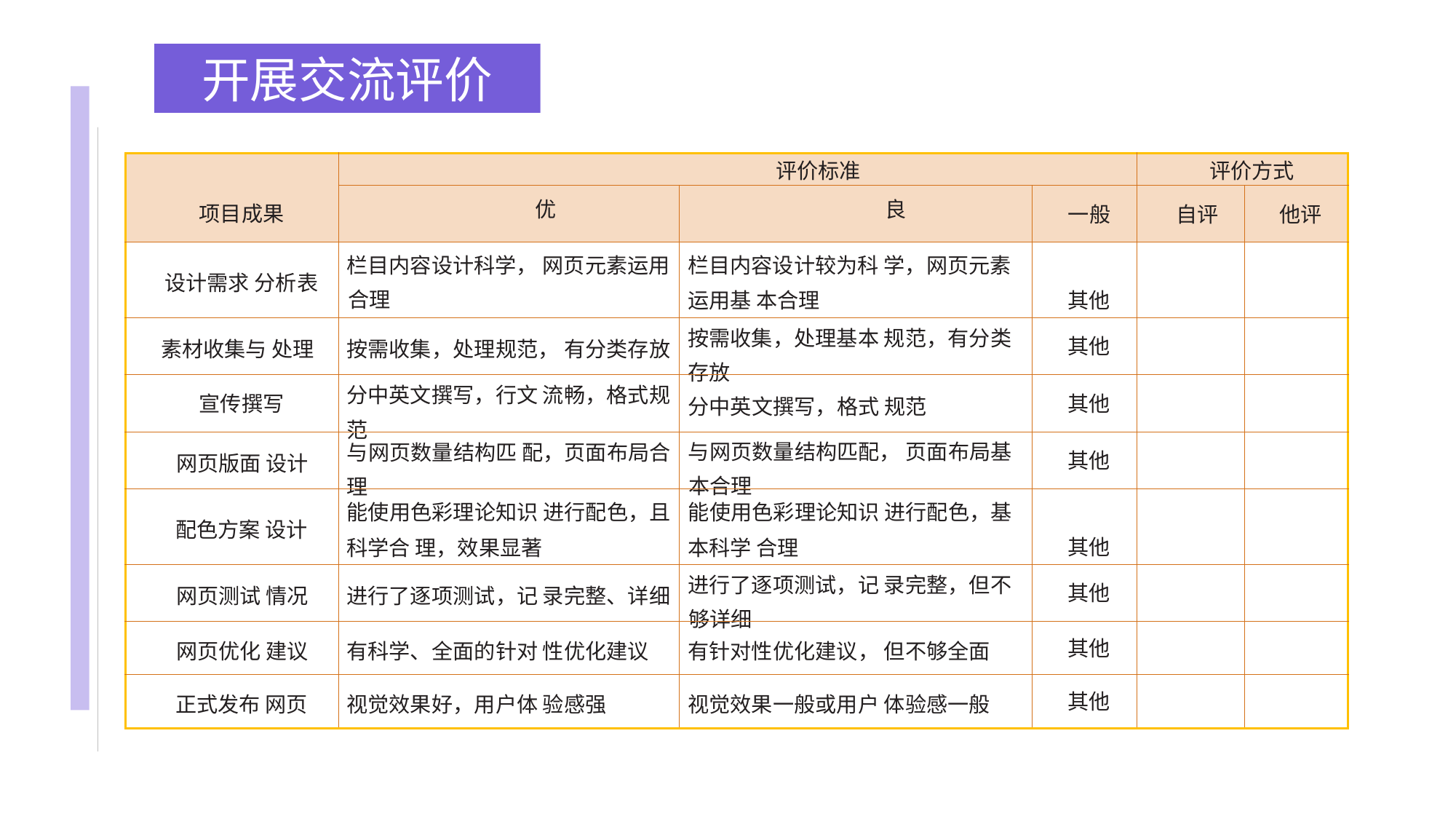

开展交流评价

| 项目成果 | 评价标准 |  |  | 评价方式 |  |
| --- | --- | --- | --- | --- | --- |
|  | 优 | 良 | 一般 | 自评 | 他评 |
| 设计需求 分析表 | 栏目内容设计科学， 网页元素运用合理 | 栏目内容设计较为科 学，网页元素运用基 本合理 | 其他 |  |  |
| 素材收集与 处理 | 按需收集，处理规范， 有分类存放 | 按需收集，处理基本 规范，有分类存放 | 其他 |  |  |
| 宣传撰写 | 分中英文撰写，行文 流畅，格式规范 | 分中英文撰写，格式 规范 | 其他 |  |  |
| 网页版面 设计 | 与网页数量结构匹 配，页面布局合理 | 与网页数量结构匹配， 页面布局基本合理 | 其他 |  |  |
| 配色方案 设计 | 能使用色彩理论知识 进行配色，且科学合 理，效果显著 | 能使用色彩理论知识 进行配色，基本科学 合理 | 其他 |  |  |
| 网页测试 情况 | 进行了逐项测试，记 录完整、详细 | 进行了逐项测试，记 录完整，但不够详细 | 其他 |  |  |
| 网页优化 建议 | 有科学、全面的针对 性优化建议 | 有针对性优化建议， 但不够全面 | 其他 |  |  |
| 正式发布 网页 | 视觉效果好，用户体 验感强 | 视觉效果一般或用户 体验感一般 | 其他 |  |  |